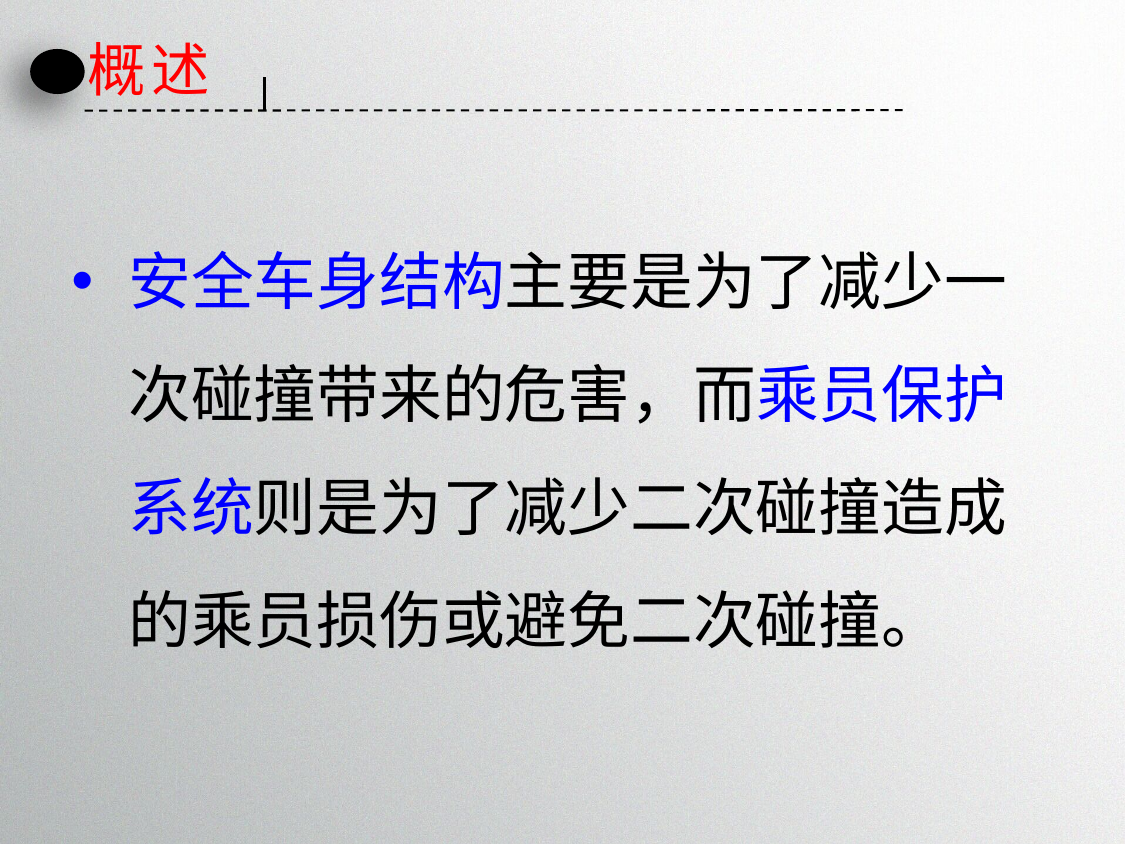

概述

安全车身结构主要是为了减少一次碰撞带来的危害，而乘员保护系统则是为了减少二次碰撞造成的乘员损伤或避免二次碰撞。